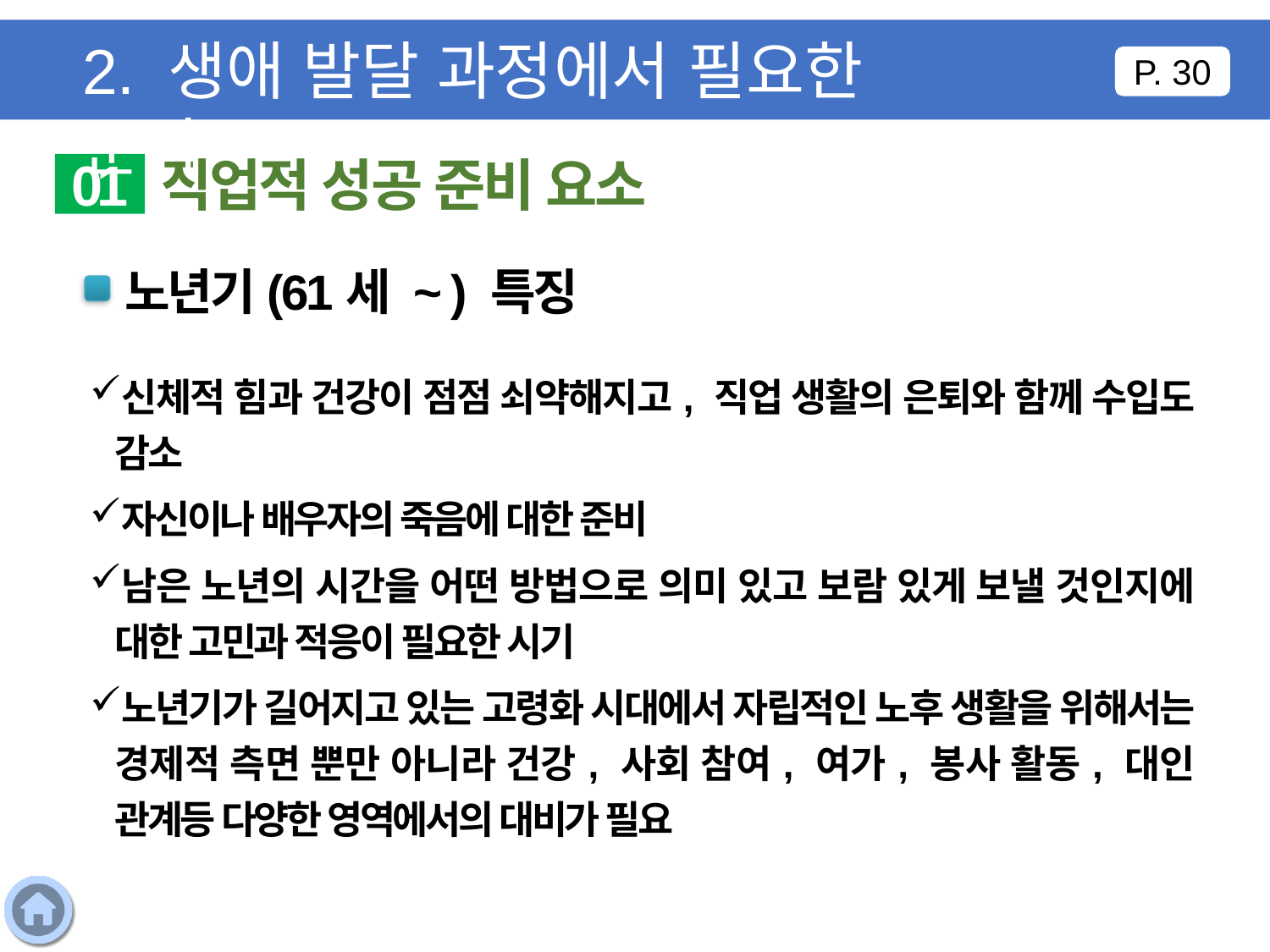

2. 생애 발달 과정에서 필요한 준비
P. 30
직업적 성공 준비 요소
01
노년기(61세 ~ ) 특징

신체적 힘과 건강이 점점 쇠약해지고, 직업 생활의 은퇴와 함께 수입도 감소
자신이나 배우자의 죽음에 대한 준비
남은 노년의 시간을 어떤 방법으로 의미 있고 보람 있게 보낼 것인지에 대한 고민과 적응이 필요한 시기
노년기가 길어지고 있는 고령화 시대에서 자립적인 노후 생활을 위해서는 경제적 측면 뿐만 아니라 건강, 사회 참여, 여가, 봉사 활동, 대인 관계등 다양한 영역에서의 대비가 필요